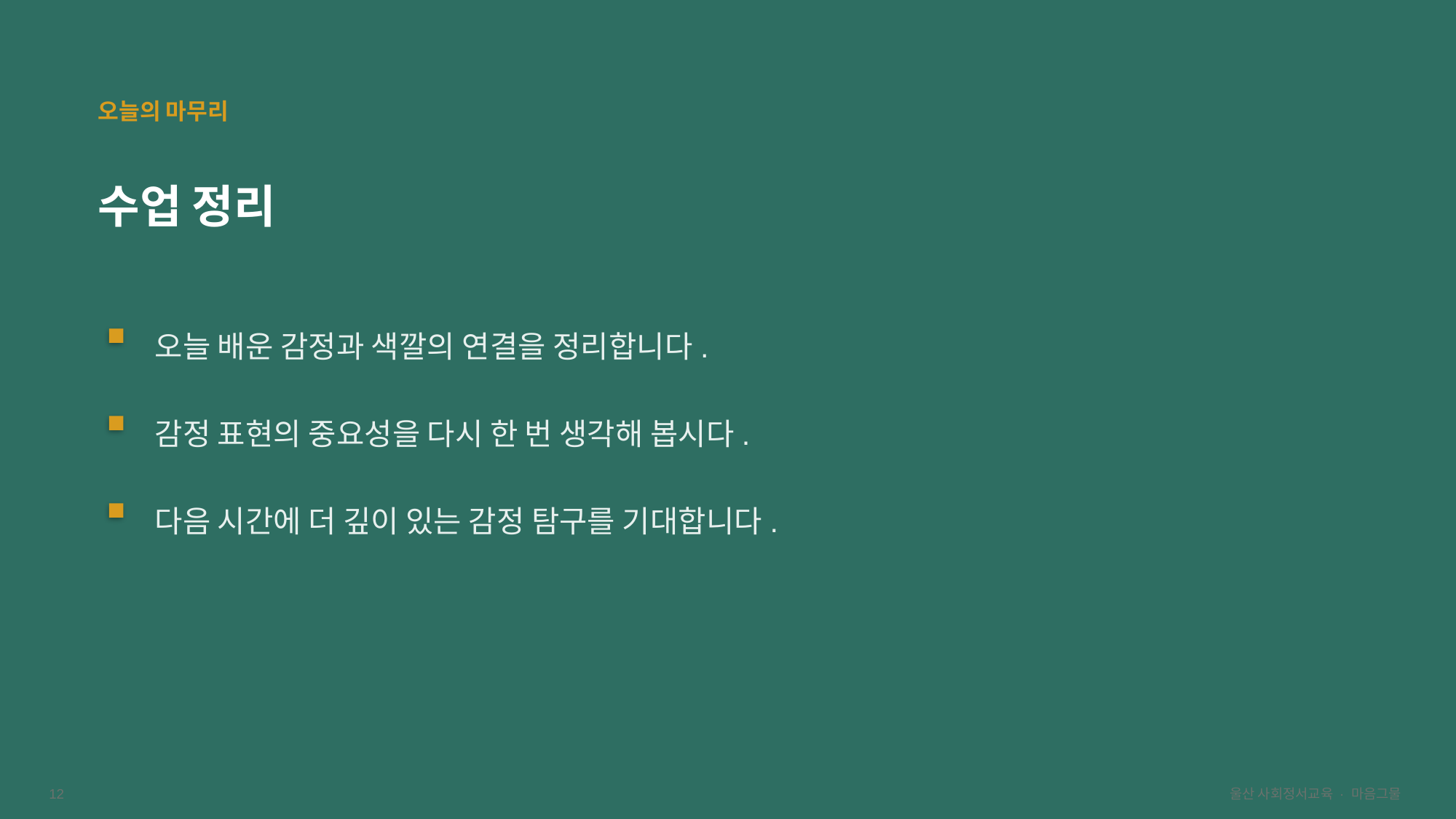

오늘의 마무리
수업 정리
오늘 배운 감정과 색깔의 연결을 정리합니다.

감정 표현의 중요성을 다시 한 번 생각해 봅시다.

다음 시간에 더 깊이 있는 감정 탐구를 기대합니다.

12
울산 사회정서교육 · 마음그물